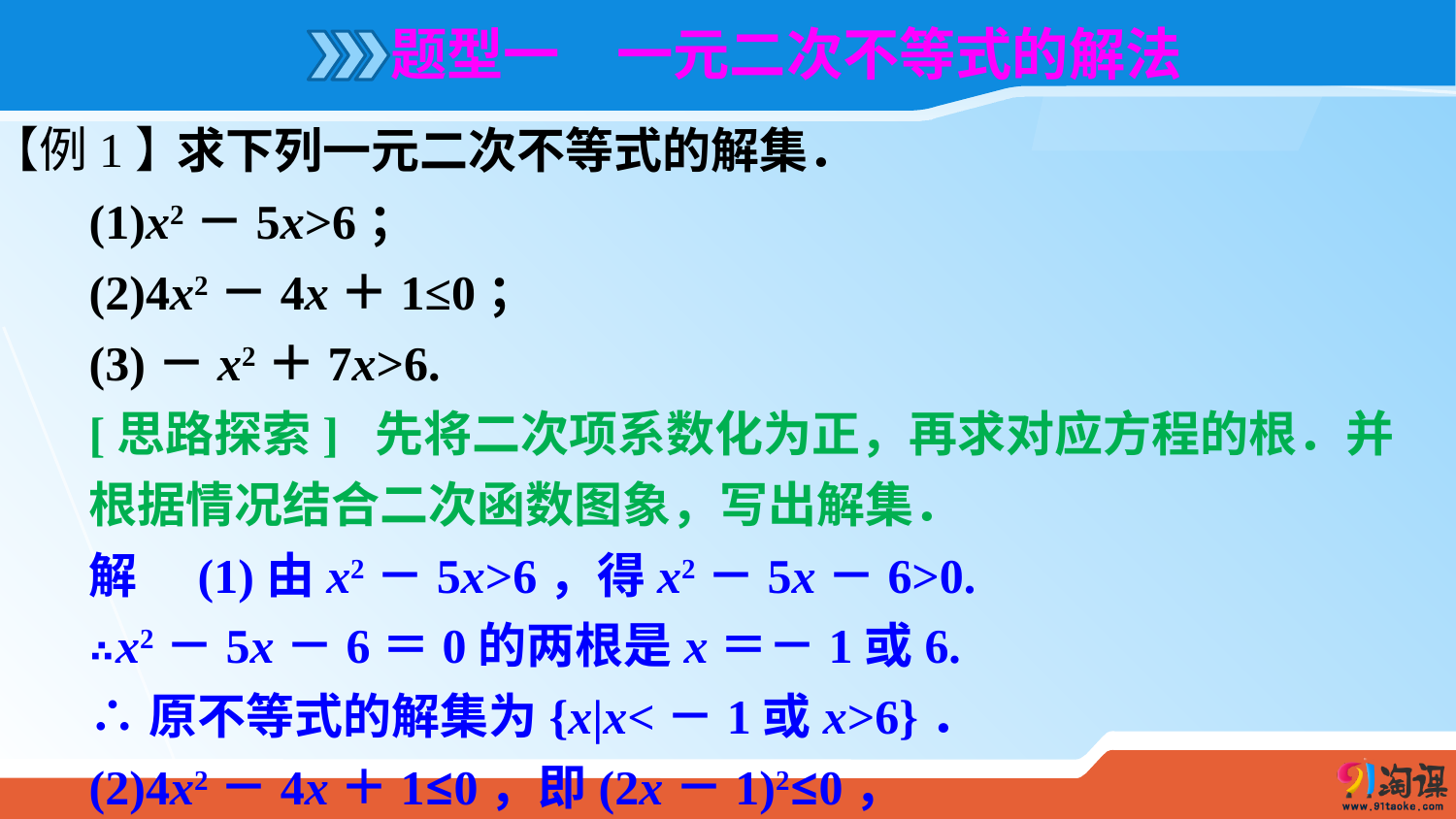

题型一　一元二次不等式的解法
       求下列一元二次不等式的解集．
(1)x2－5x>6；
(2)4x2－4x＋1≤0；
(3)－x2＋7x>6.
[思路探索]  先将二次项系数化为正，再求对应方程的根．并根据情况结合二次函数图象，写出解集．
解　(1)由x2－5x>6，得x2－5x－6>0.
∴x2－5x－6＝0的两根是x＝－1或6.
∴原不等式的解集为{x|x<－1或x>6}．
(2)4x2－4x＋1≤0，即(2x－1)2≤0，

【例1】